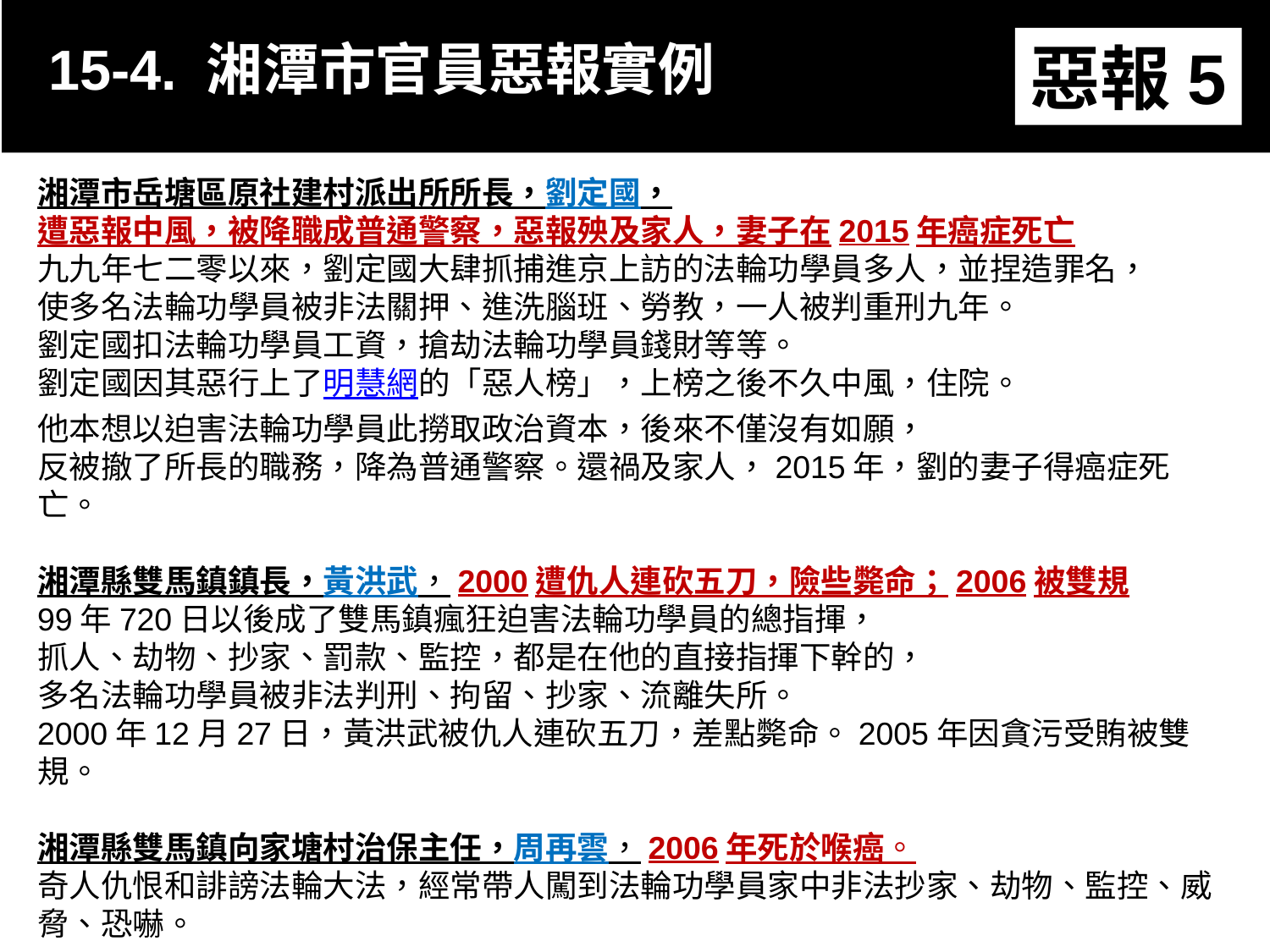

15-4. 湘潭市官員惡報實例
惡報5
湘潭市岳塘區原社建村派出所所長，劉定國，
遭惡報中風，被降職成普通警察，惡報殃及家人，妻子在2015年癌症死亡
九九年七二零以來，劉定國大肆抓捕進京上訪的法輪功學員多人，並捏造罪名，
使多名法輪功學員被非法關押、進洗腦班、勞教，一人被判重刑九年。
劉定國扣法輪功學員工資，搶劫法輪功學員錢財等等。
劉定國因其惡行上了明慧網的「惡人榜」，上榜之後不久中風，住院。
他本想以迫害法輪功學員此撈取政治資本，後來不僅沒有如願，
反被撤了所長的職務，降為普通警察。還禍及家人，2015年，劉的妻子得癌症死亡。

湘潭縣雙馬鎮鎮長，黃洪武，2000遭仇人連砍五刀，險些斃命；2006被雙規
99年720日以後成了雙馬鎮瘋狂迫害法輪功學員的總指揮，
抓人、劫物、抄家、罰款、監控，都是在他的直接指揮下幹的，
多名法輪功學員被非法判刑、拘留、抄家、流離失所。
2000年12月27日，黃洪武被仇人連砍五刀，差點斃命。2005年因貪污受賄被雙規。

湘潭縣雙馬鎮向家塘村治保主任，周再雲，2006年死於喉癌。
奇人仇恨和誹謗法輪大法，經常帶人闖到法輪功學員家中非法抄家、劫物、監控、威脅、恐嚇。